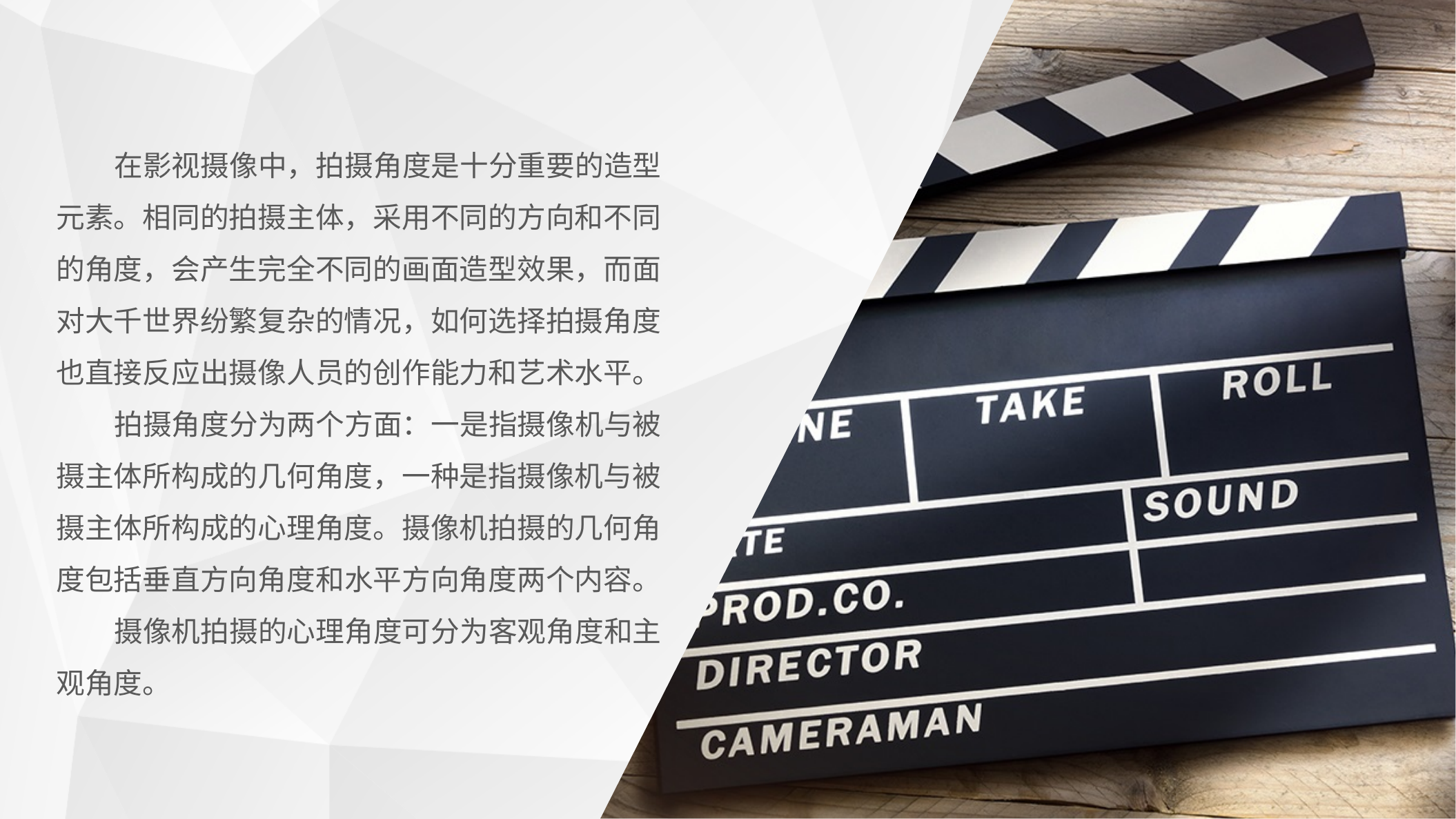

在影视摄像中，拍摄角度是十分重要的造型元素。相同的拍摄主体，采用不同的方向和不同的角度，会产生完全不同的画面造型效果，而面对大千世界纷繁复杂的情况，如何选择拍摄角度也直接反应出摄像人员的创作能力和艺术水平。
        拍摄角度分为两个方面：一是指摄像机与被摄主体所构成的几何角度，一种是指摄像机与被摄主体所构成的心理角度。摄像机拍摄的几何角度包括垂直方向角度和水平方向角度两个内容。
        摄像机拍摄的心理角度可分为客观角度和主观角度。